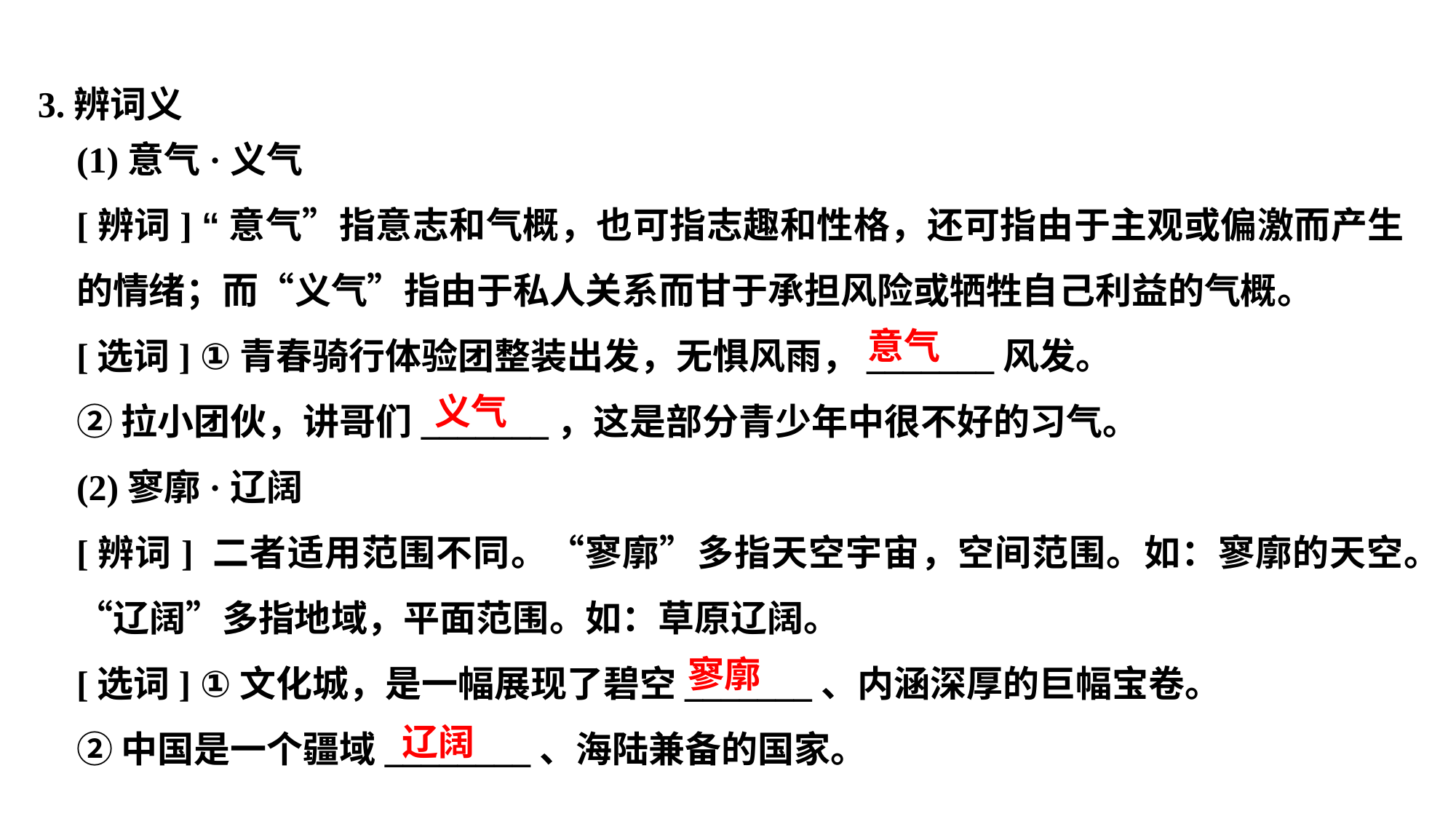

3.辨词义
(1)意气·义气
[辨词] “意气”指意志和气概，也可指志趣和性格，还可指由于主观或偏激而产生的情绪；而“义气”指由于私人关系而甘于承担风险或牺牲自己利益的气概。
[选词] ①青春骑行体验团整装出发，无惧风雨，_______风发。
②拉小团伙，讲哥们_______，这是部分青少年中很不好的习气。
(2)寥廓·辽阔
[辨词] 二者适用范围不同。“寥廓”多指天空宇宙，空间范围。如：寥廓的天空。“辽阔”多指地域，平面范围。如：草原辽阔。
[选词] ①文化城，是一幅展现了碧空_______、内涵深厚的巨幅宝卷。
②中国是一个疆域________、海陆兼备的国家。
意气
义气
寥廓
辽阔